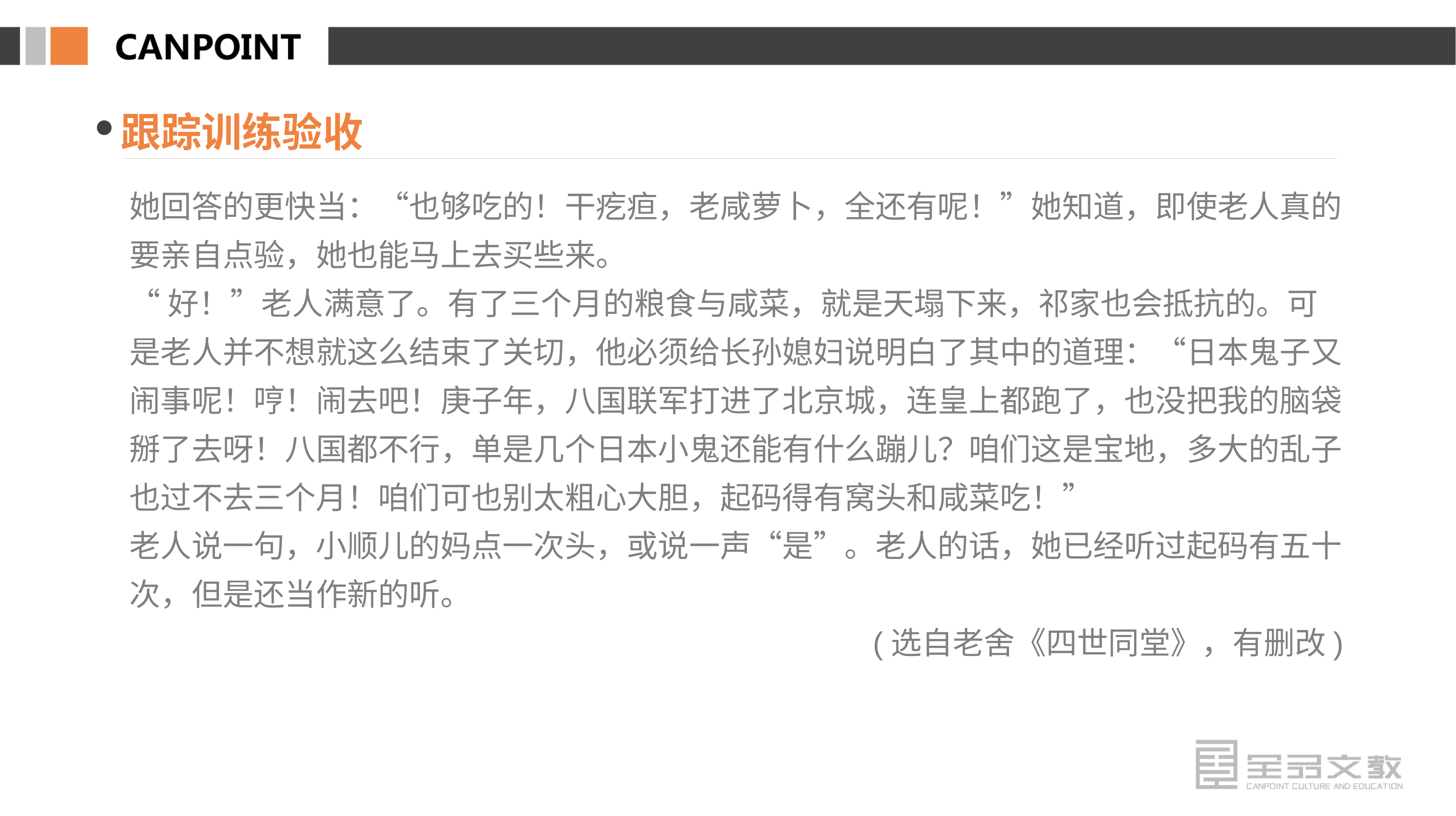

跟踪训练验收

她回答的更快当：“也够吃的！干疙疸，老咸萝卜，全还有呢！”她知道，即使老人真的要亲自点验，她也能马上去买些来。
“好！”老人满意了。有了三个月的粮食与咸菜，就是天塌下来，祁家也会抵抗的。可是老人并不想就这么结束了关切，他必须给长孙媳妇说明白了其中的道理：“日本鬼子又闹事呢！哼！闹去吧！庚子年，八国联军打进了北京城，连皇上都跑了，也没把我的脑袋掰了去呀！八国都不行，单是几个日本小鬼还能有什么蹦儿？咱们这是宝地，多大的乱子也过不去三个月！咱们可也别太粗心大胆，起码得有窝头和咸菜吃！”
老人说一句，小顺儿的妈点一次头，或说一声“是”。老人的话，她已经听过起码有五十次，但是还当作新的听。
(选自老舍《四世同堂》，有删改)